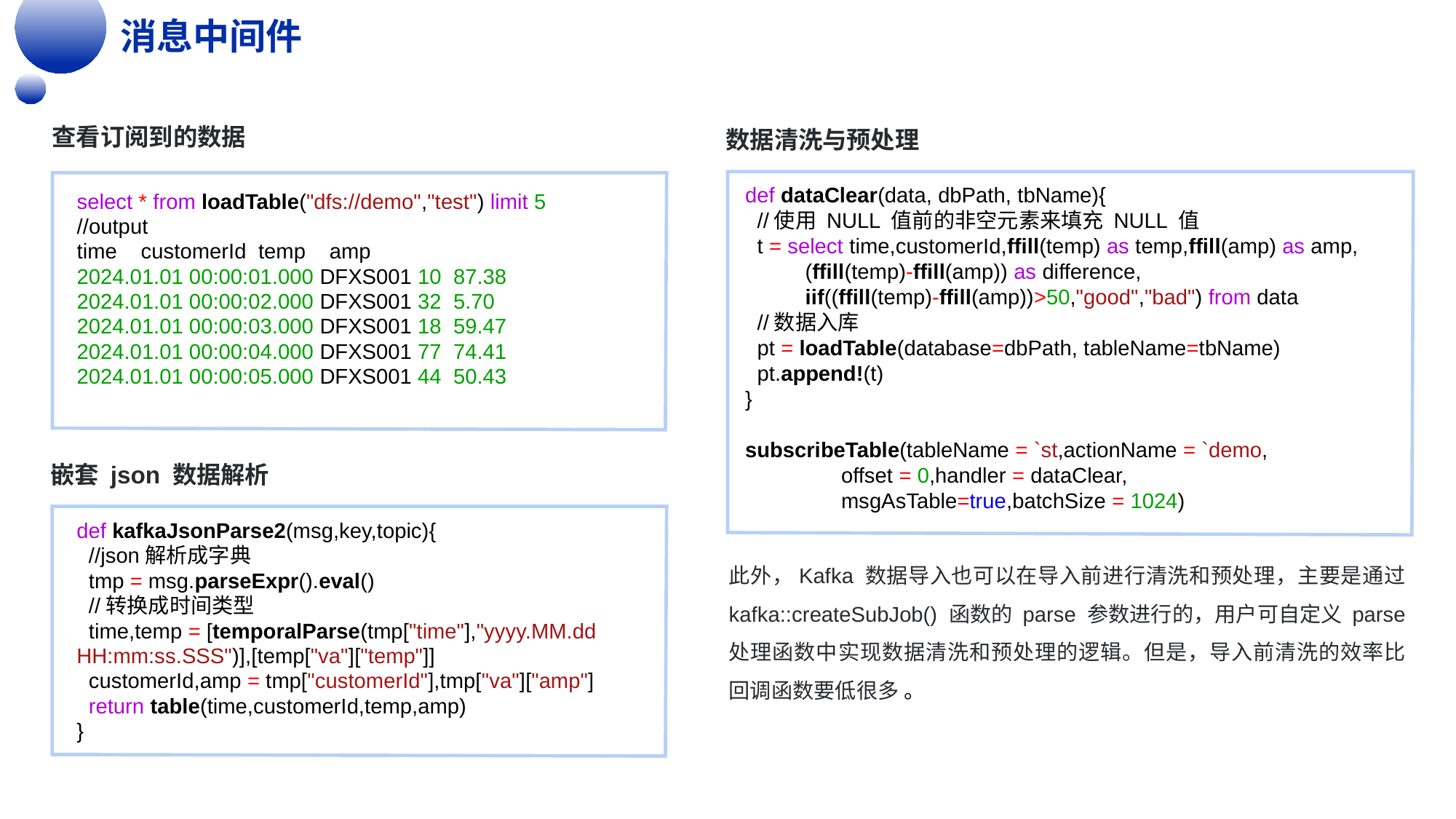

消息中间件

查看订阅到的数据
数据清洗与预处理

def dataClear(data, dbPath, tbName){
  //使用 NULL 值前的非空元素来填充 NULL 值
  t = select time,customerId,ffill(temp) as temp,ffill(amp) as amp,
          (ffill(temp)-ffill(amp)) as difference,
          iif((ffill(temp)-ffill(amp))>50,"good","bad") from data
  //数据入库
  pt = loadTable(database=dbPath, tableName=tbName)
  pt.append!(t)
}

subscribeTable(tableName = `st,actionName = `demo,
                offset = 0,handler = dataClear,
                msgAsTable=true,batchSize = 1024)
select * from loadTable("dfs://demo","test") limit 5
//output
time    customerId  temp    amp
2024.01.01 00:00:01.000 DFXS001 10  87.38
2024.01.01 00:00:02.000 DFXS001 32  5.70
2024.01.01 00:00:03.000 DFXS001 18  59.47
2024.01.01 00:00:04.000 DFXS001 77  74.41
2024.01.01 00:00:05.000 DFXS001 44  50.43
嵌套 json 数据解析

def kafkaJsonParse2(msg,key,topic){
  //json解析成字典
  tmp = msg.parseExpr().eval()
  //转换成时间类型
  time,temp = [temporalParse(tmp["time"],"yyyy.MM.dd HH:mm:ss.SSS")],[temp["va"]["temp"]]
  customerId,amp = tmp["customerId"],tmp["va"]["amp"]
  return table(time,customerId,temp,amp)
}
此外，Kafka 数据导入也可以在导入前进行清洗和预处理，主要是通过 kafka::createSubJob() 函数的 parse 参数进行的，用户可自定义 parse 处理函数中实现数据清洗和预处理的逻辑。但是，导入前清洗的效率比回调函数要低很多 。